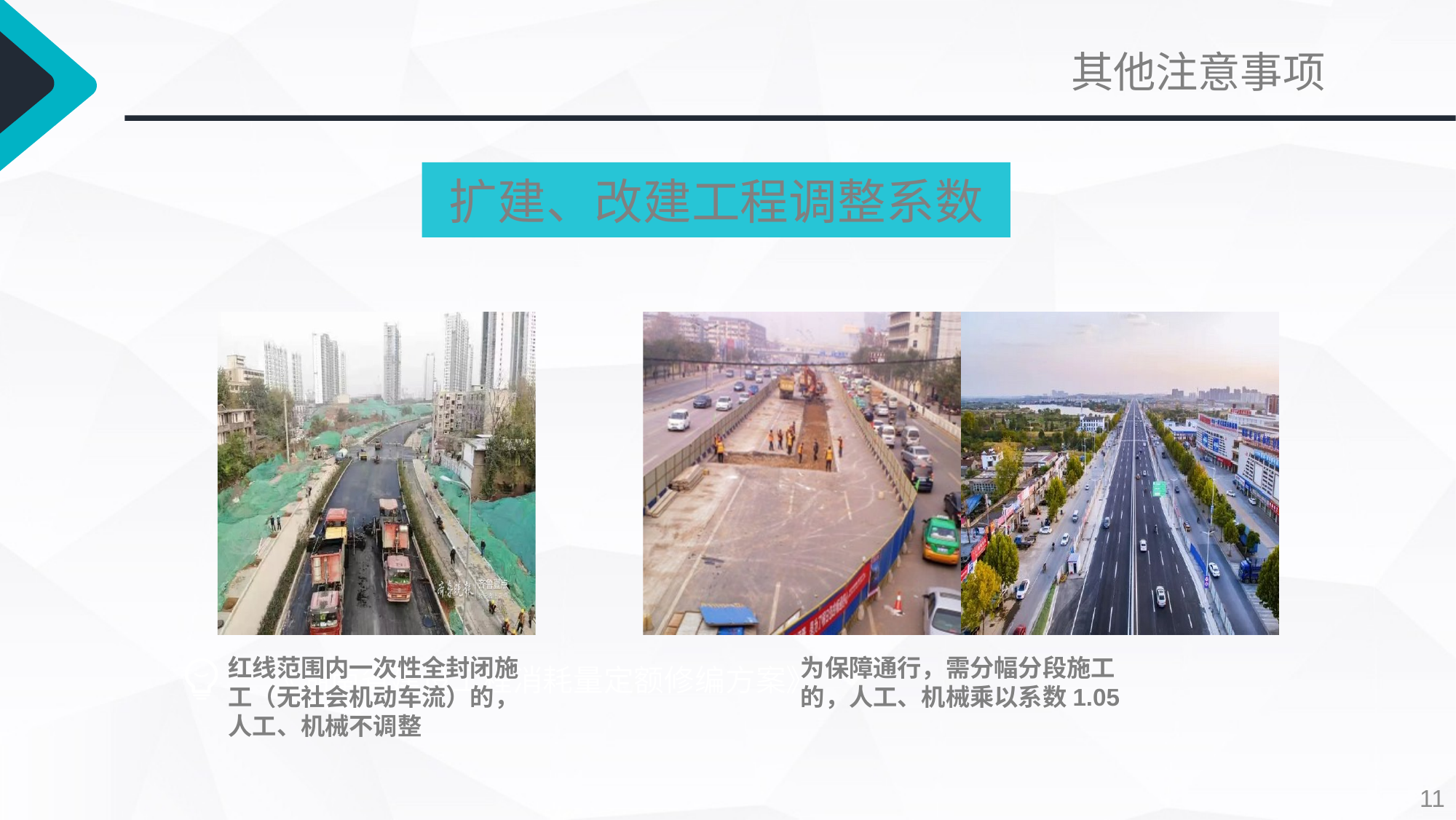

其他注意事项
扩建、改建工程调整系数

红线范围内一次性全封闭施工（无社会机动车流）的，人工、机械不调整
为保障通行，需分幅分段施工的，人工、机械乘以系数1.05
《湖南省建设工程消耗量定额修编方案》

11